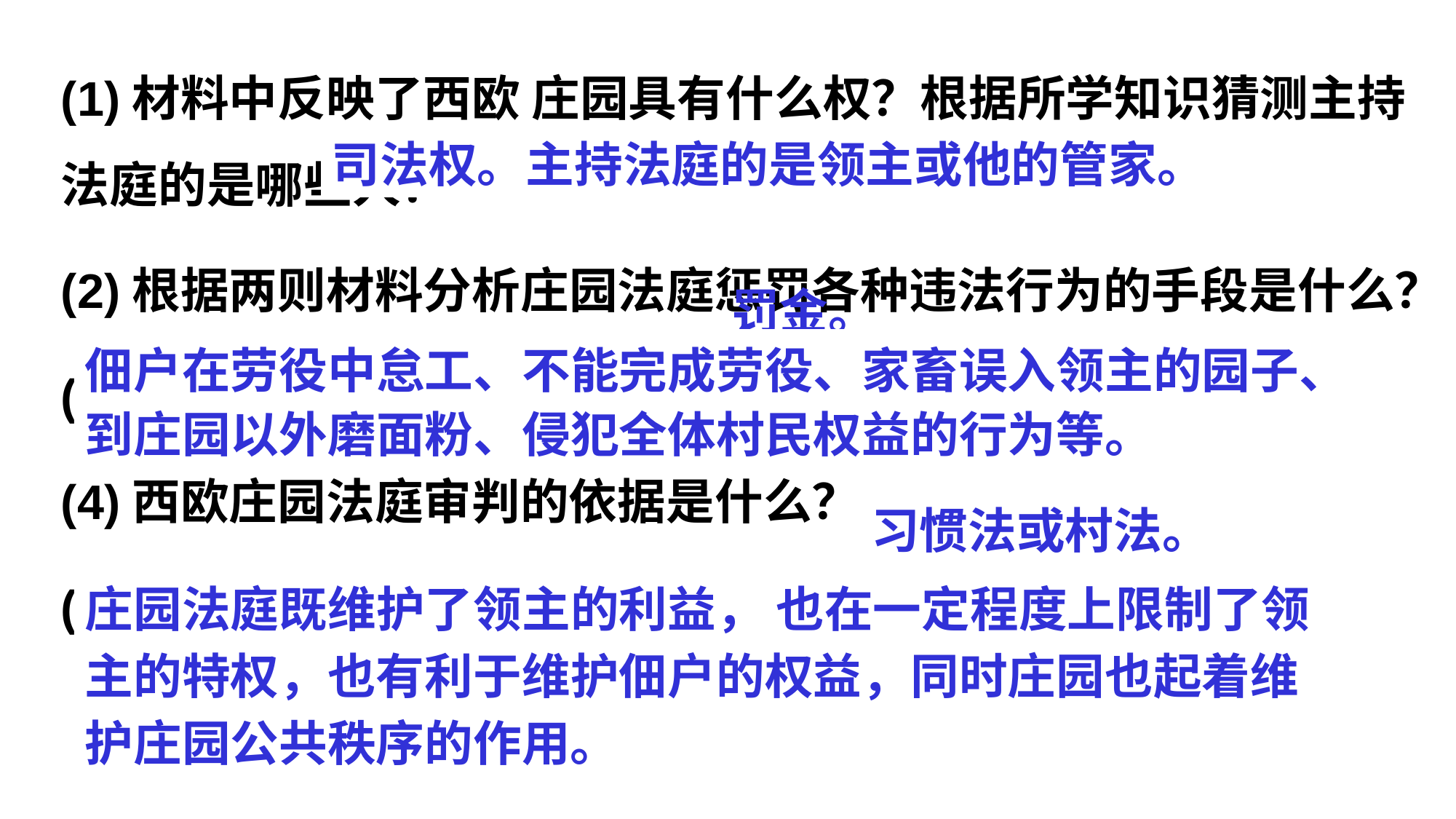

(1)材料中反映了西欧 庄园具有什么权？根据所学知识猜测主持法庭的是哪些人？
(2)根据两则材料分析庄园法庭惩罚各种违法行为的手段是什么？
(3)材料中反映了哪些行为会受到法庭的制裁？
(4)西欧庄园法庭审判的依据是什么？
(5)从上述材料中，我们可以看出西欧庄园法庭有什么作用？
司法权。主持法庭的是领主或他的管家。
罚金。
佃户在劳役中怠工、不能完成劳役、家畜误入领主的园子、到庄园以外磨面粉、侵犯全体村民权益的行为等。
习惯法或村法。
庄园法庭既维护了领主的利益， 也在一定程度上限制了领主的特权，也有利于维护佃户的权益，同时庄园也起着维护庄园公共秩序的作用。